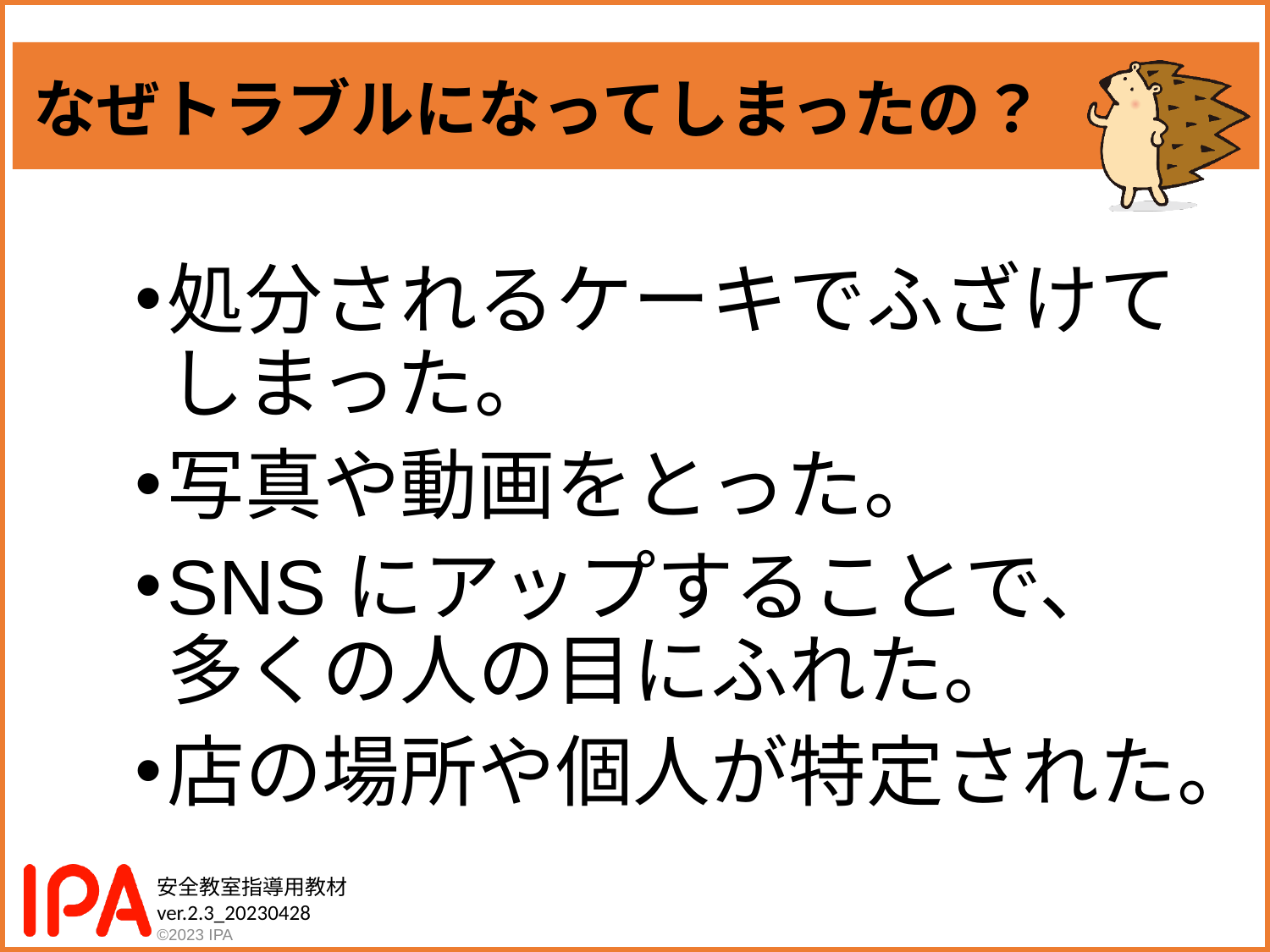

なぜトラブルになってしまったの？
処分されるケーキでふざけて
しまった。
写真や動画をとった。
SNSにアップすることで、
多くの人の目にふれた。
店の場所や個人が特定された。